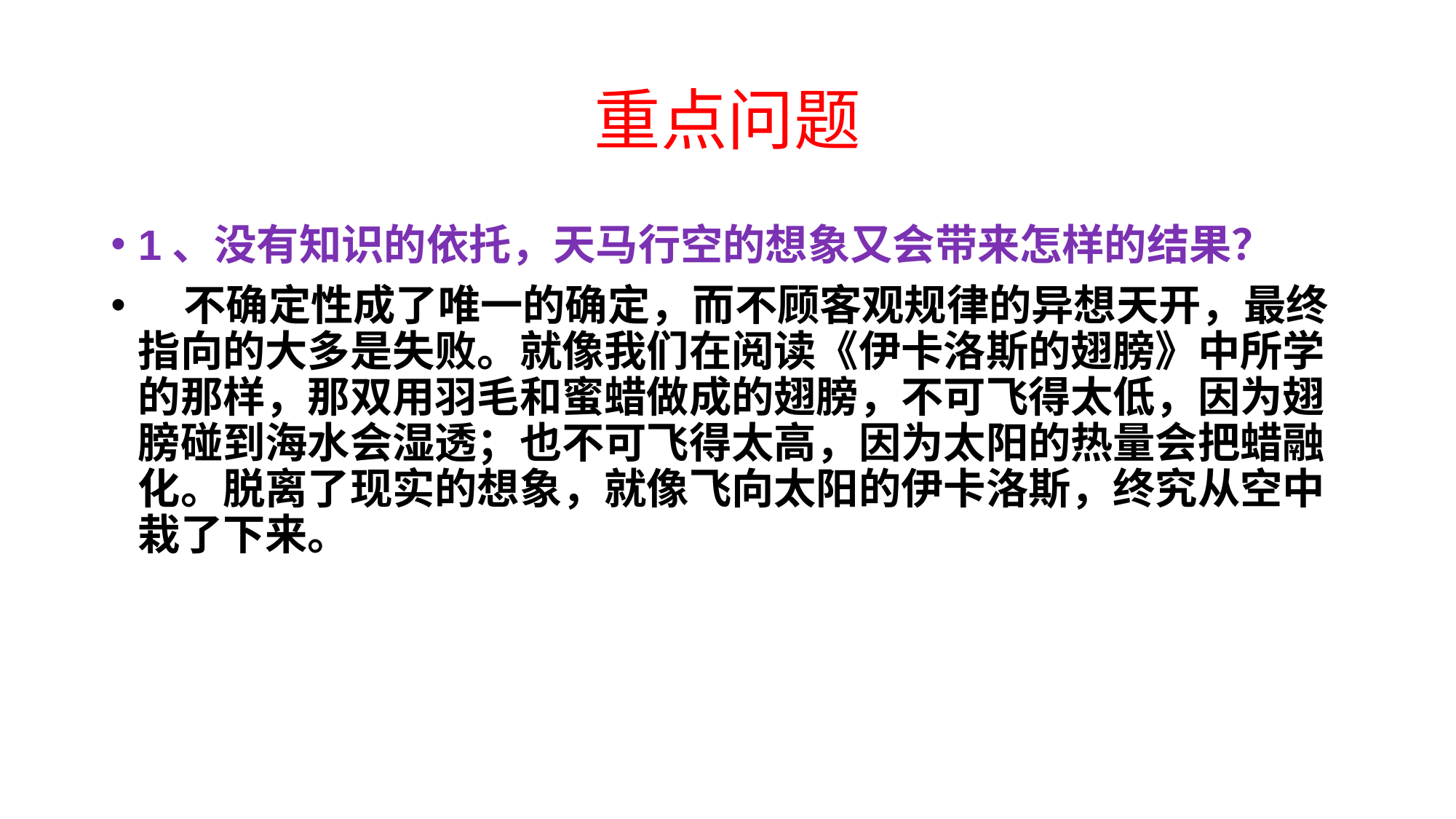

# 重点问题
1、没有知识的依托，天马行空的想象又会带来怎样的结果？
   不确定性成了唯一的确定，而不顾客观规律的异想天开，最终指向的大多是失败。就像我们在阅读《伊卡洛斯的翅膀》中所学的那样，那双用羽毛和蜜蜡做成的翅膀，不可飞得太低，因为翅膀碰到海水会湿透；也不可飞得太高，因为太阳的热量会把蜡融化。脱离了现实的想象，就像飞向太阳的伊卡洛斯，终究从空中栽了下来。